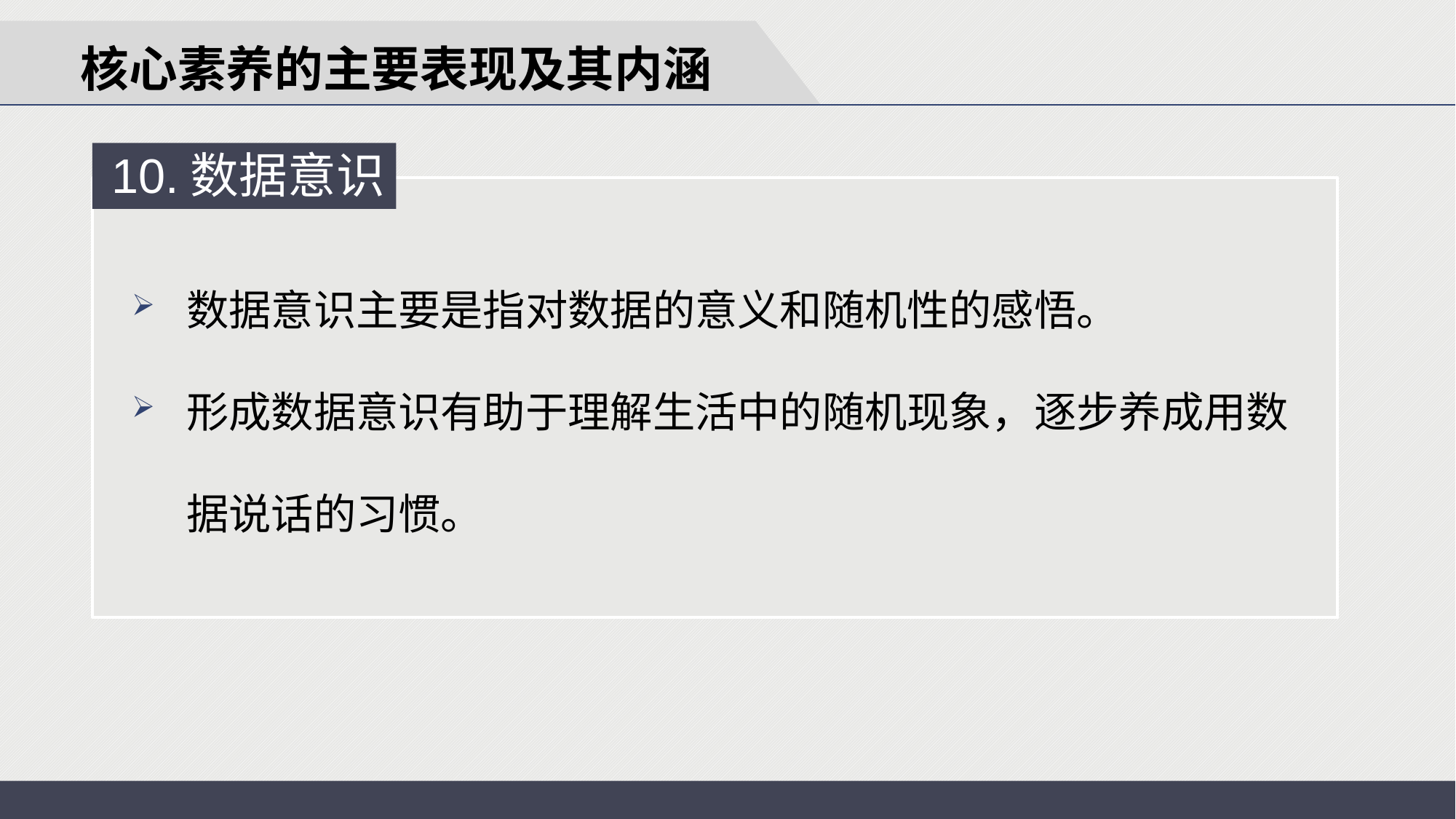

核心素养的主要表现及其内涵
10.数据意识

数据意识主要是指对数据的意义和随机性的感悟。
形成数据意识有助于理解生活中的随机现象，逐步养成用数据说话的习惯。